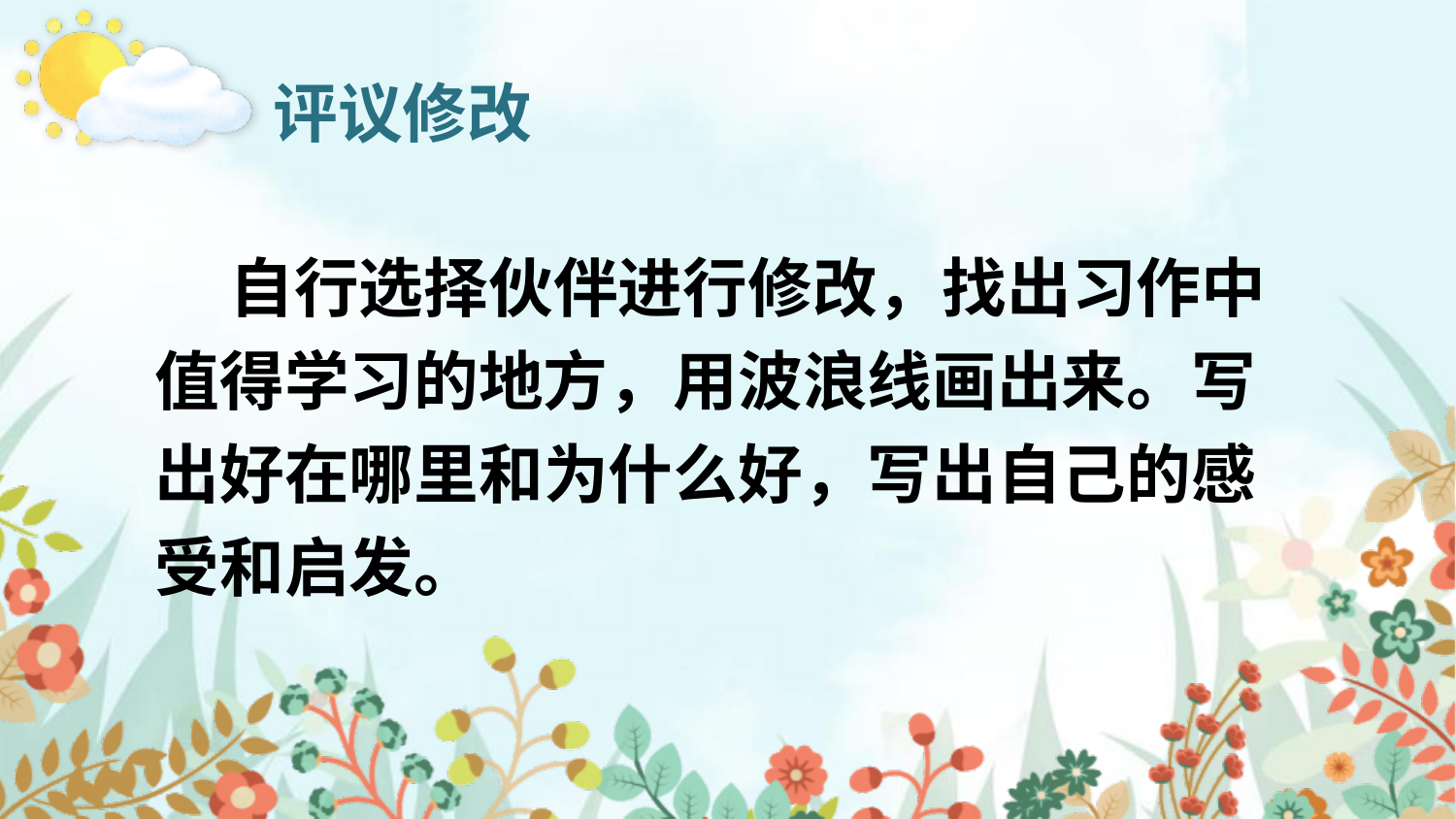

评议修改
    自行选择伙伴进行修改，找出习作中值得学习的地方，用波浪线画出来。写出好在哪里和为什么好，写出自己的感受和启发。